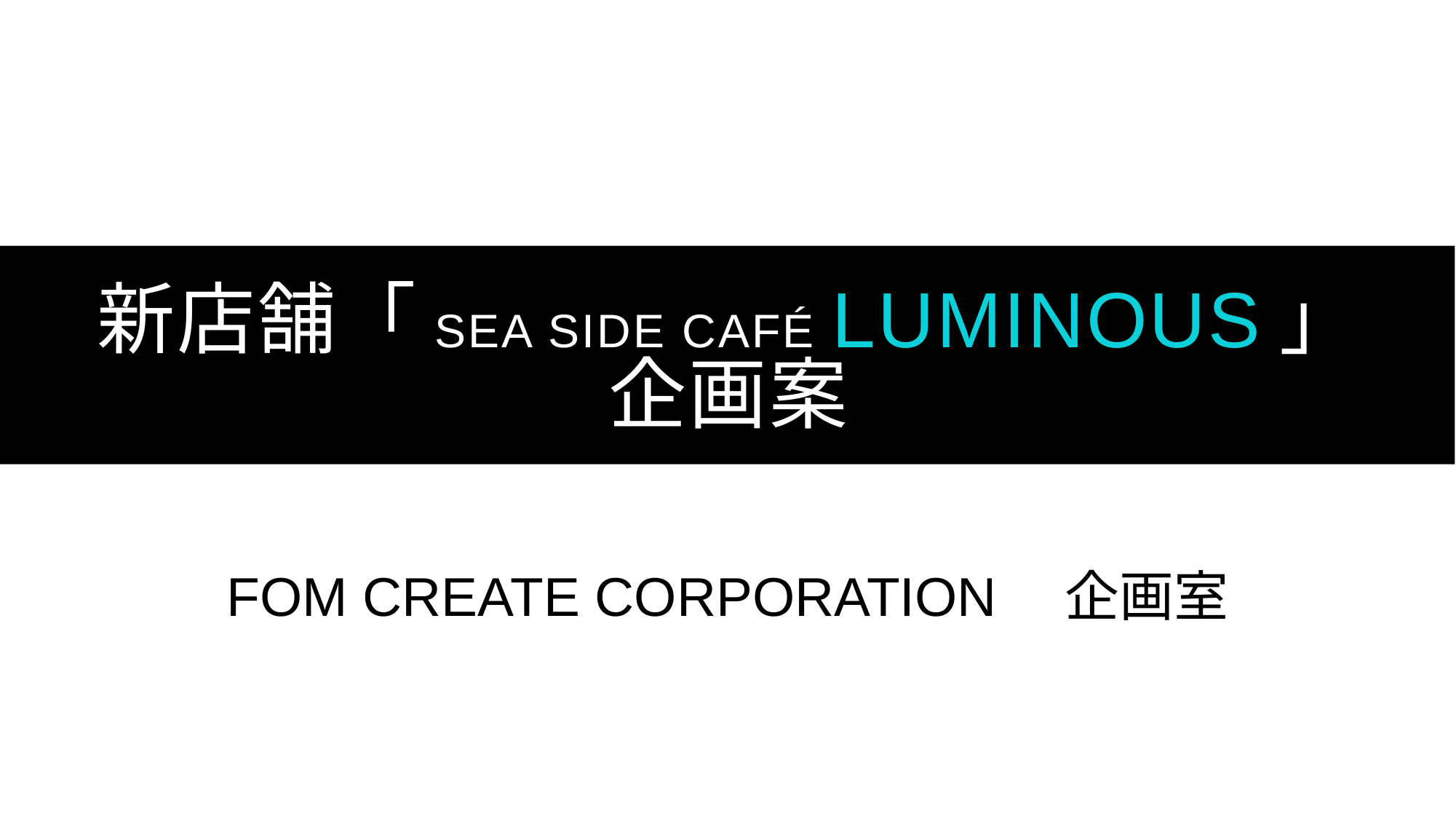

# 新店舗「Sea Side Café Luminous」 企画案
FOM Create Corporation　企画室